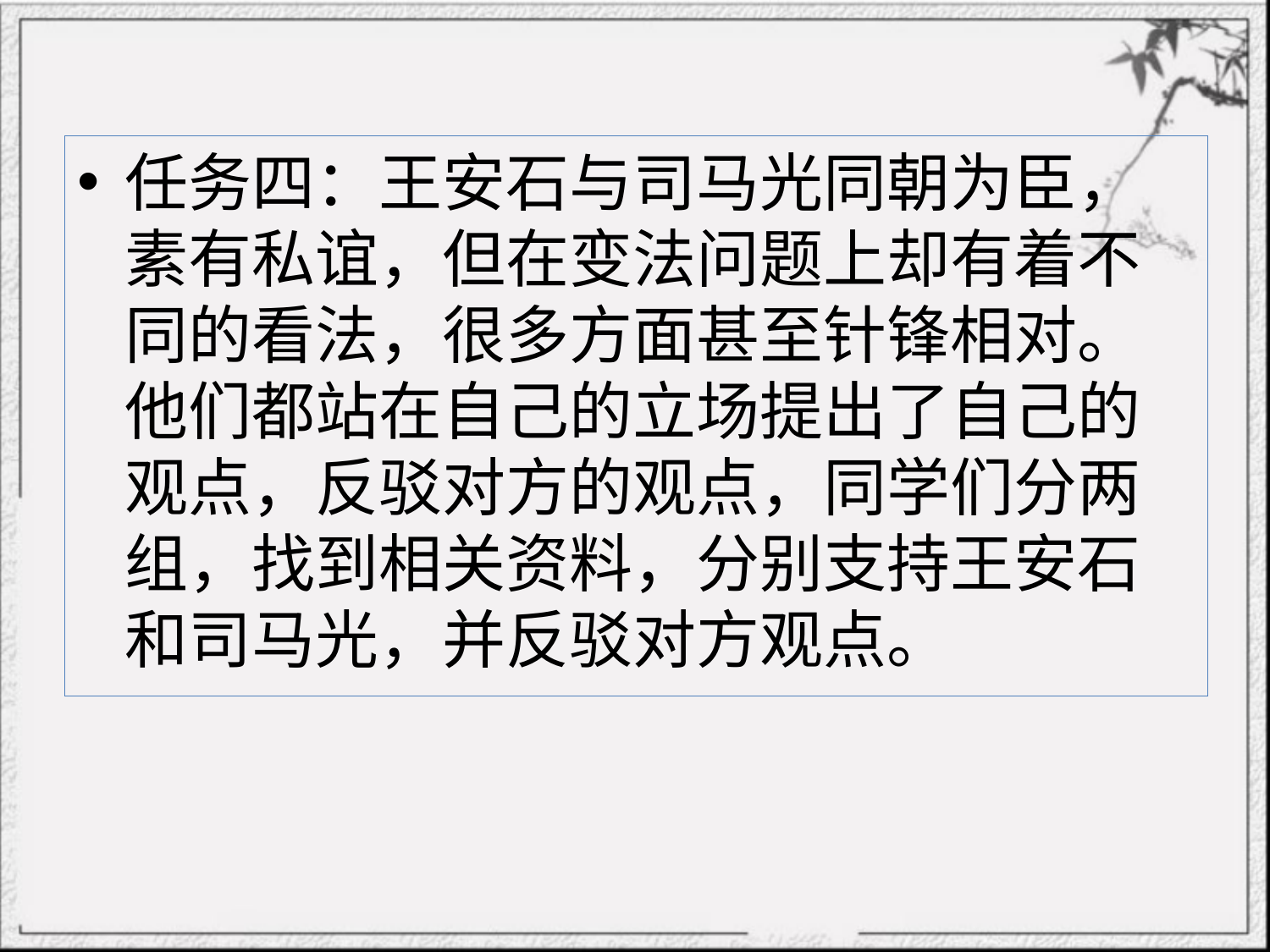

任务四：王安石与司马光同朝为臣，素有私谊，但在变法问题上却有着不同的看法，很多方面甚至针锋相对。他们都站在自己的立场提出了自己的观点，反驳对方的观点，同学们分两组，找到相关资料，分别支持王安石和司马光，并反驳对方观点。